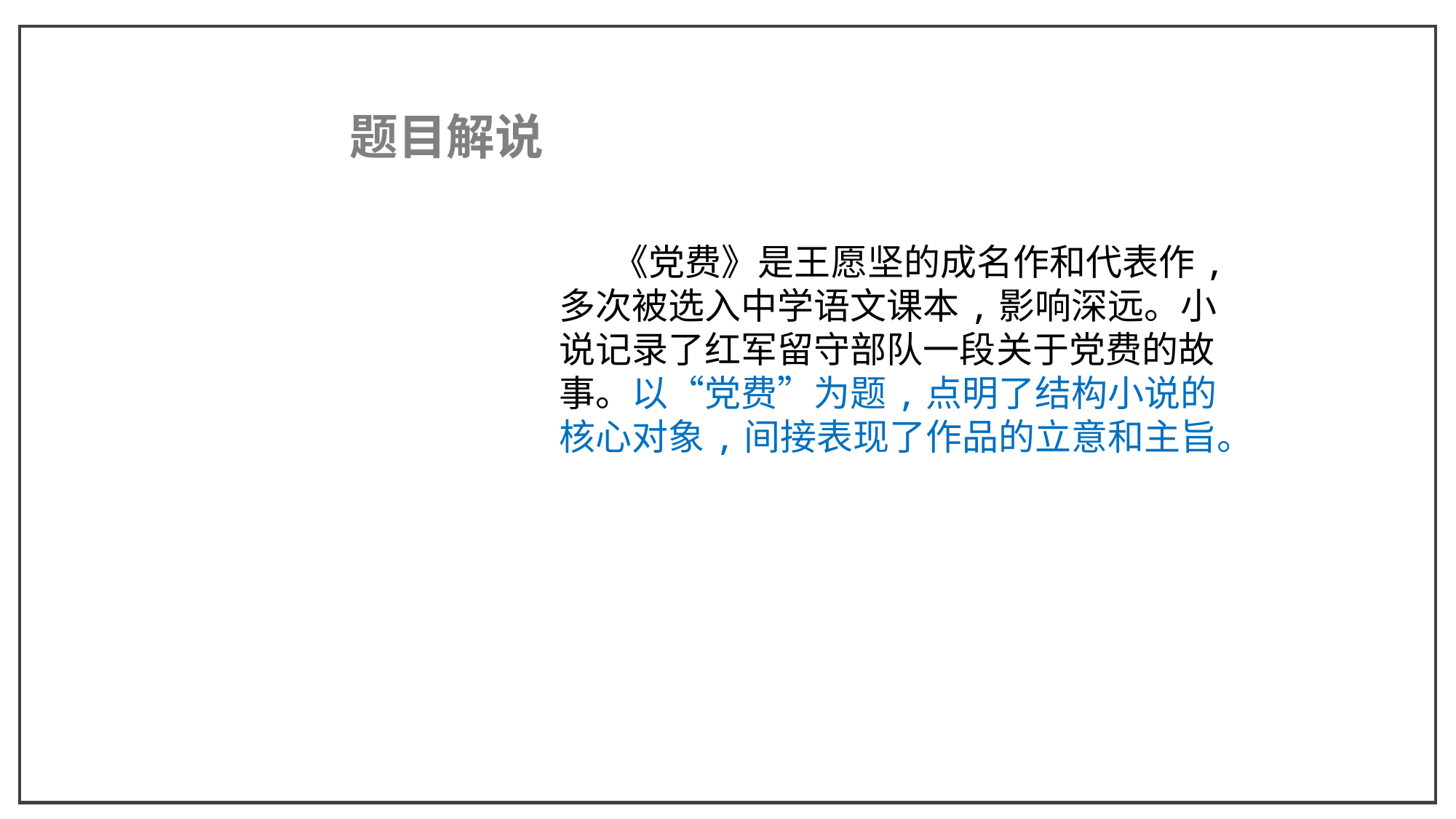

题目解说

 《党费》是王愿坚的成名作和代表作,多次被选入中学语文课本,影响深远。小说记录了红军留守部队一段关于党费的故事。以“党费”为题,点明了结构小说的核心对象,间接表现了作品的立意和主旨。